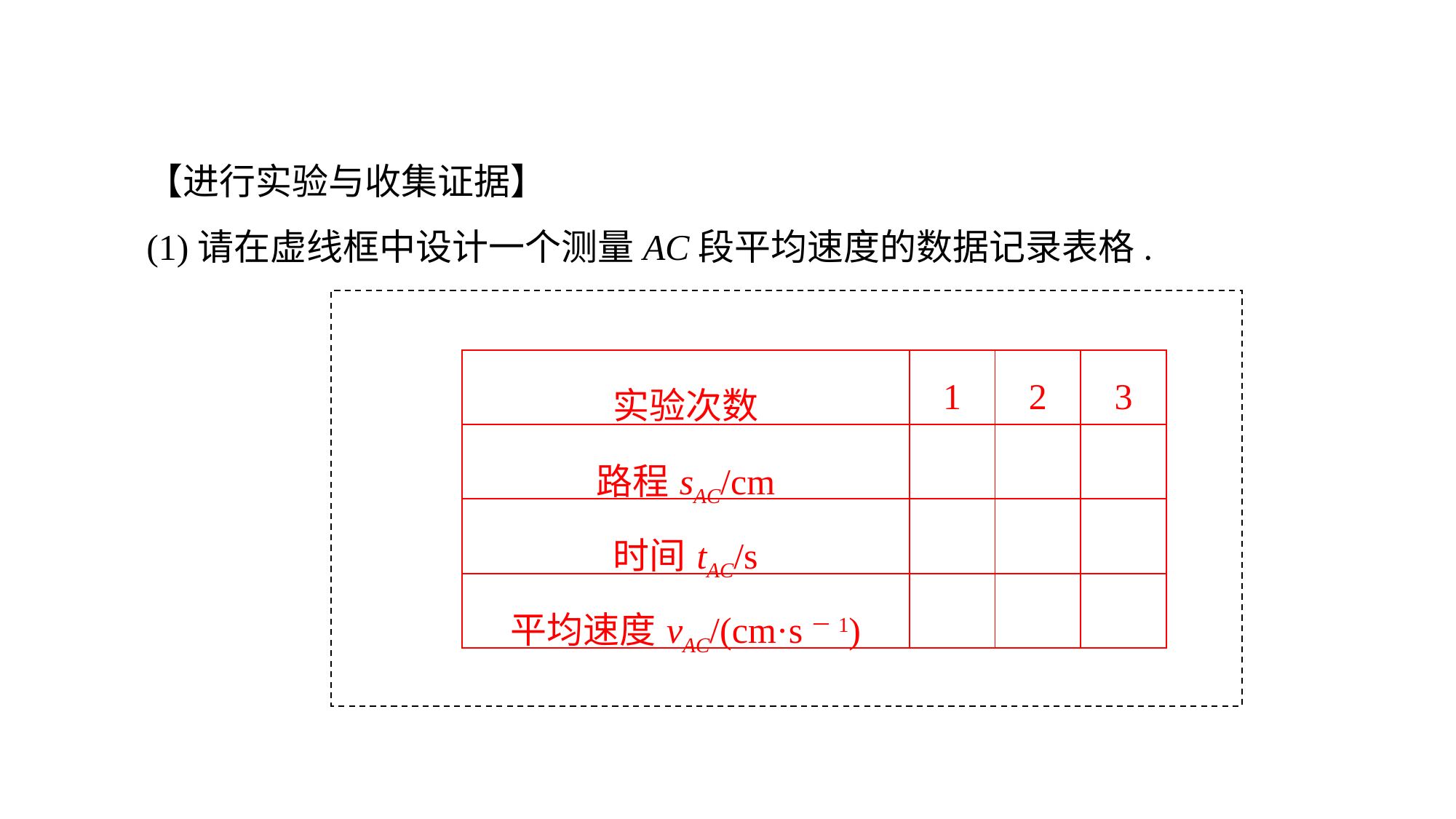

【进行实验与收集证据】
(1)请在虚线框中设计一个测量AC段平均速度的数据记录表格.

| 实验次数 | 1 | 2 | 3 |
| --- | --- | --- | --- |
| 路程sAC/cm |  |  |  |
| 时间tAC/s |  |  |  |
| 平均速度vAC/(cm·s－1) |  |  |  |